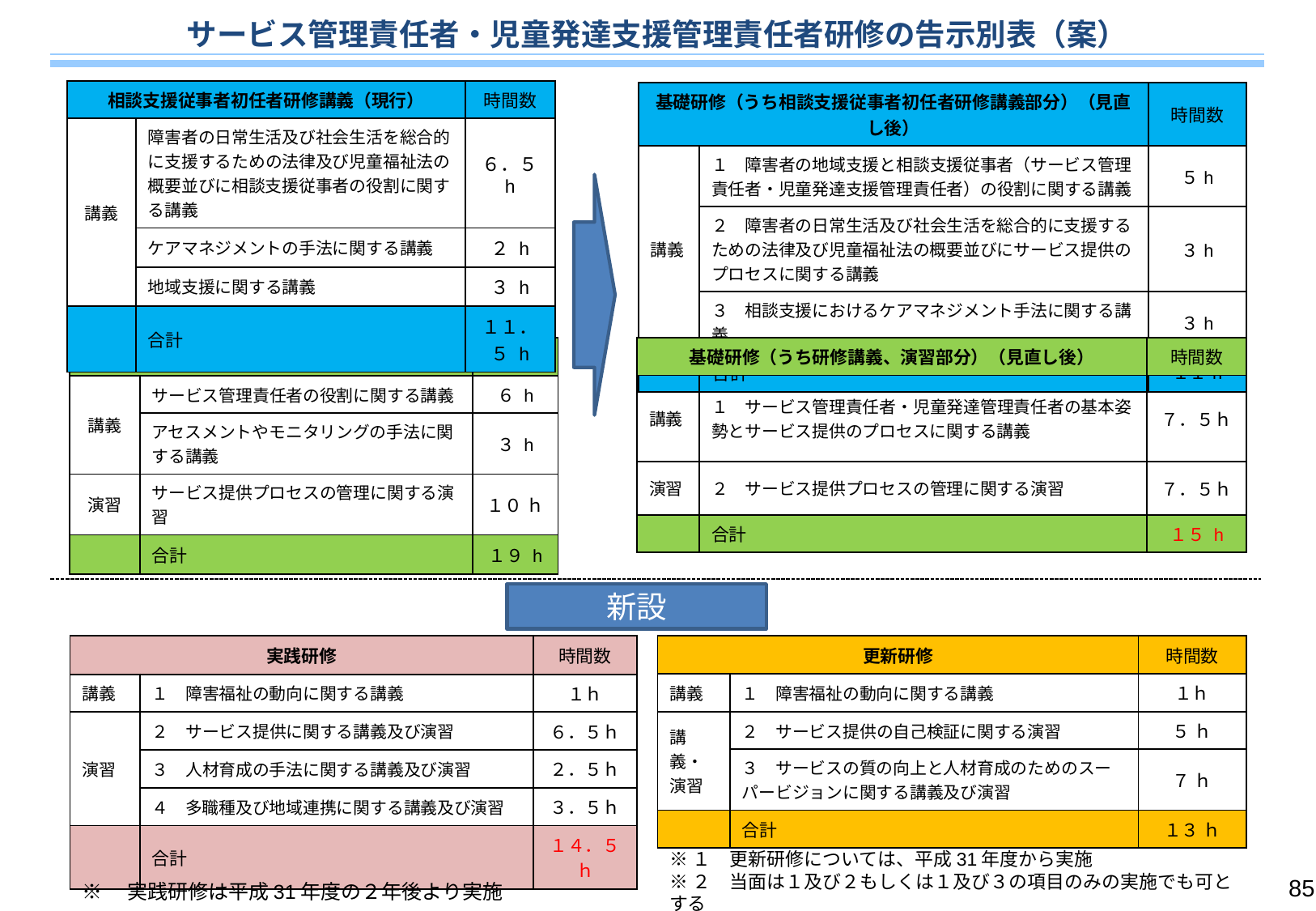

# サービス管理責任者・児童発達支援管理責任者研修の告示別表（案）
| 相談支援従事者初任者研修講義（現行） |  | 時間数 |
| --- | --- | --- |
| 講義 | 障害者の日常生活及び社会生活を総合的に支援するための法律及び児童福祉法の概要並びに相談支援従事者の役割に関する講義 | ６．５ h |
|  | ケアマネジメントの手法に関する講義 | ２ h |
|  | 地域支援に関する講義 | ３ h |
|  | 合計 | １１．５ h |
| 基礎研修（うち相談支援従事者初任者研修講義部分）（見直し後） |  | 時間数 |
| --- | --- | --- |
| 講義 | １　障害者の地域支援と相談支援従事者（サービス管理責任者・児童発達支援管理責任者）の役割に関する講義 | ５h |
|  | ２　障害者の日常生活及び社会生活を総合的に支援するための法律及び児童福祉法の概要並びにサービス提供のプロセスに関する講義 | ３h |
|  | ３　相談支援におけるケアマネジメント手法に関する講義 | ３h |
|  | 合計 | １１h |

| 基礎研修（うち研修講義、演習部分）（見直し後） |  | 時間数 |
| --- | --- | --- |
| 講義 | １　サービス管理責任者・児童発達管理責任者の基本姿勢とサービス提供のプロセスに関する講義 | ７．５ｈ |
| 演習 | ２　サービス提供プロセスの管理に関する演習 | ７．５ｈ |
|  | 合計 | １５ h |
| 共通講義及び分野別演習（現行） |  | 時間数 |
| --- | --- | --- |
| 講義 | サービス管理責任者の役割に関する講義 | ６ h |
|  | アセスメントやモニタリングの手法に関する講義 | ３ h |
| 演習 | サービス提供プロセスの管理に関する演習 | １０ ｈ |
|  | 合計 | １９ h |
新設
| 実践研修 |  | 時間数 |
| --- | --- | --- |
| 講義 | １　障害福祉の動向に関する講義 | １ｈ |
| 演習 | ２　サービス提供に関する講義及び演習 | ６．５ｈ |
|  | ３　人材育成の手法に関する講義及び演習 | ２．５ｈ |
|  | ４　多職種及び地域連携に関する講義及び演習 | ３．５ｈ |
|  | 合計 | １４．５ ｈ |
| 更新研修 |  | 時間数 |
| --- | --- | --- |
| 講義 | １　障害福祉の動向に関する講義 | １ｈ |
| 講義・演習 | ２　サービス提供の自己検証に関する演習 | ５ ｈ |
|  | ３　サービスの質の向上と人材育成のためのスーパービジョンに関する講義及び演習 | ７ ｈ |
|  | 合計 | １３ ｈ |
※１　更新研修については、平成31年度から実施
※２　当面は１及び２もしくは１及び３の項目のみの実施でも可とする
85
※　実践研修は平成31年度の２年後より実施